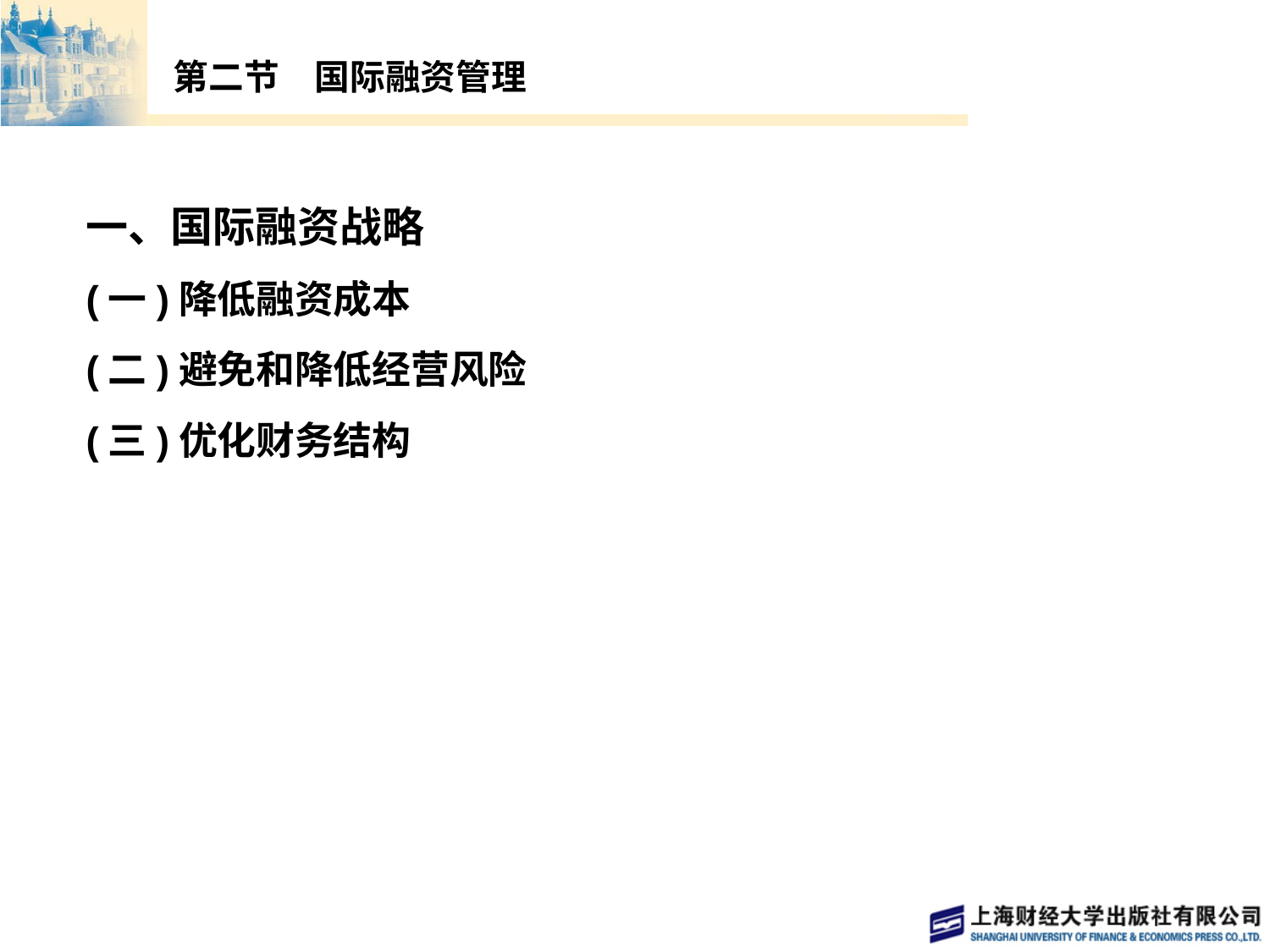

# 第二节　国际融资管理
一、国际融资战略
(一)降低融资成本
(二)避免和降低经营风险
(三)优化财务结构